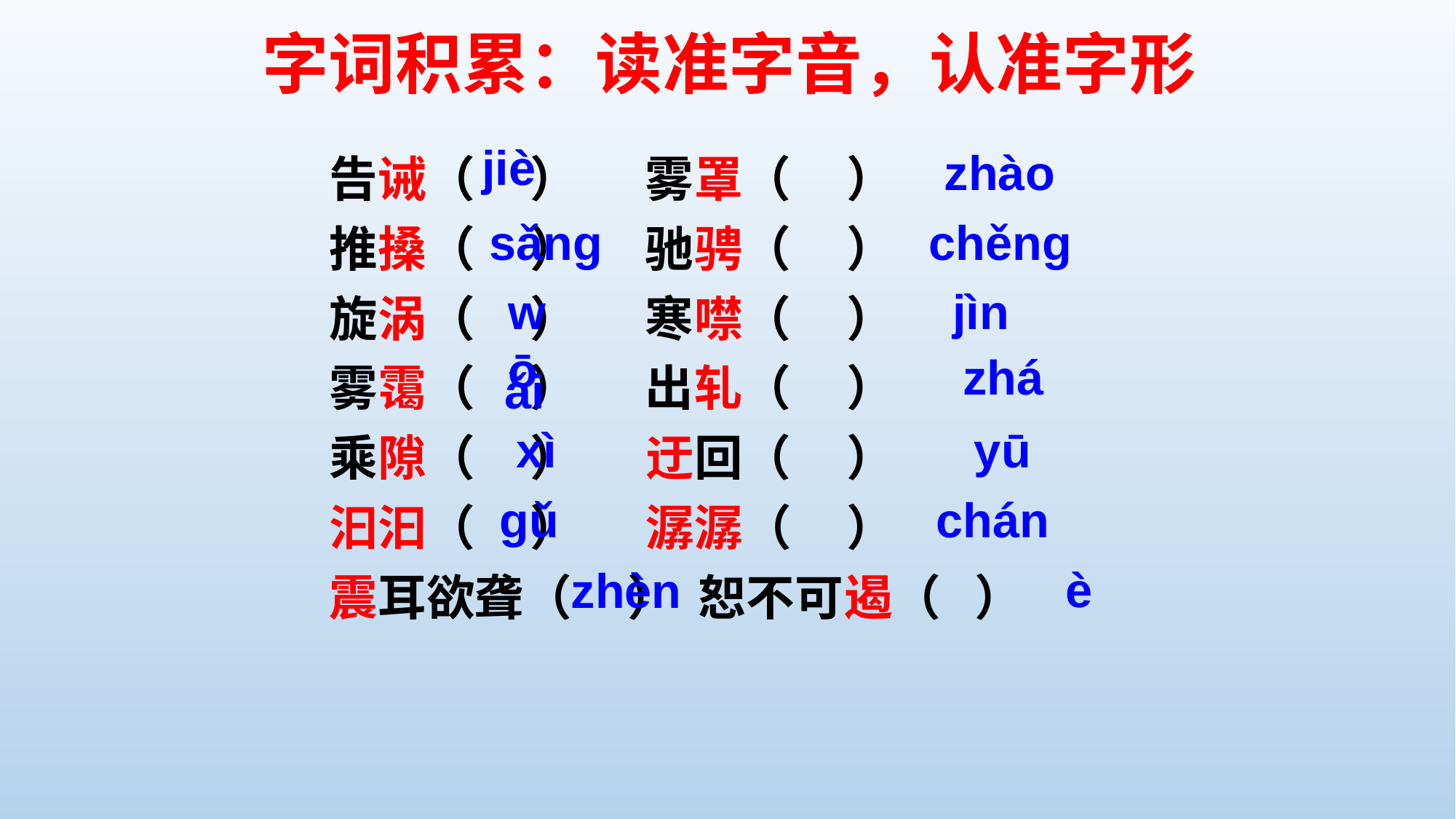

字词积累：读准字音，认准字形
告诫（     ）      雾罩（     ）
推搡（     ）      驰骋（     ）
旋涡（     ）      寒噤（     ）
雾霭（     ）      出轧（     ）
乘隙（     ）      迂回（     ）
汩汩（     ）      潺潺（     ）
震耳欲聋（     ）  恕不可遏（   ）
jiè
zhào
chěnɡ
 sǎnɡ
wō
jìn
zhá
ǎi
yū
xì
ɡǔ
chán
è
zhèn